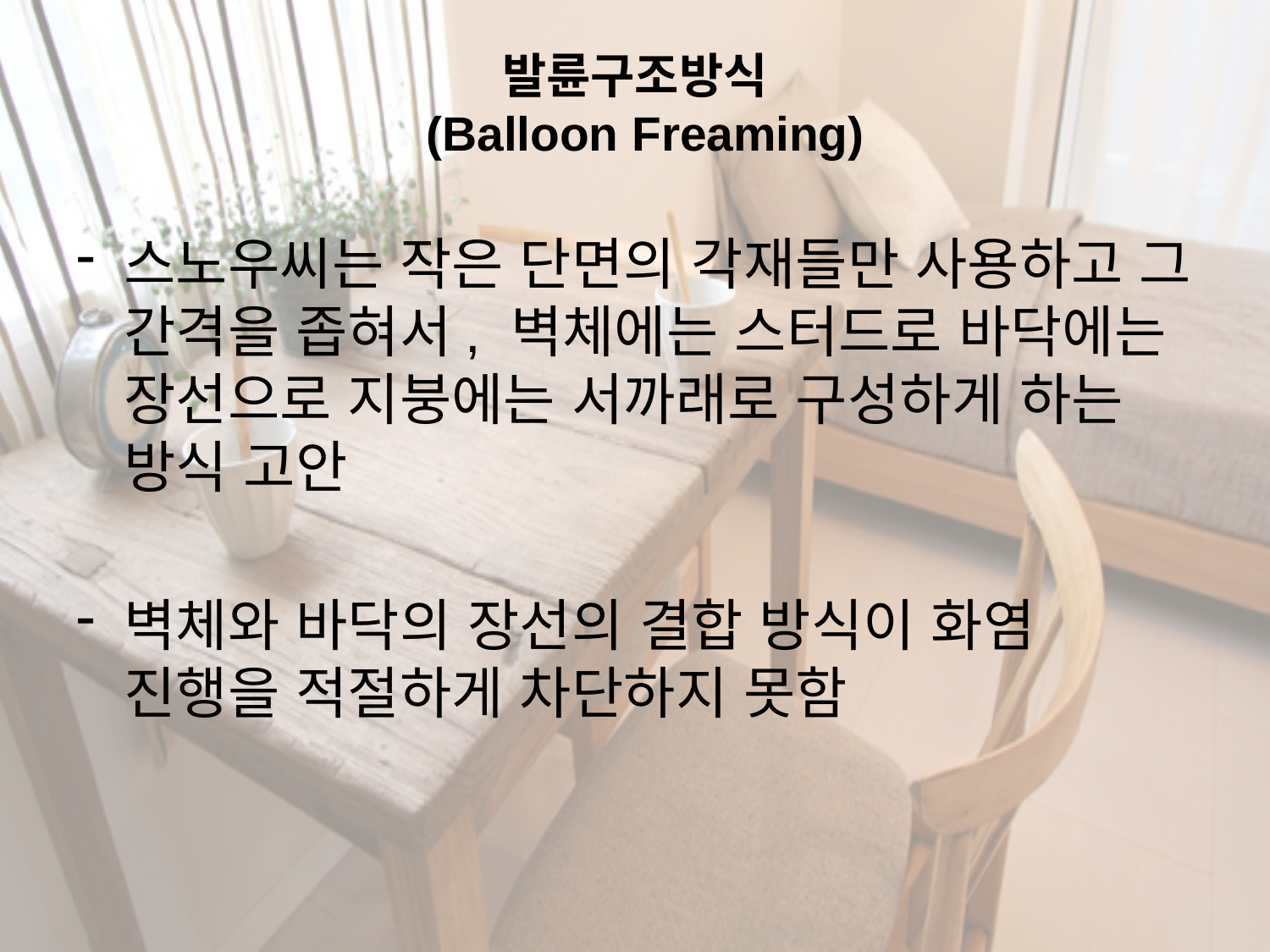

# 발륜구조방식 (Balloon Freaming)
스노우씨는 작은 단면의 각재들만 사용하고 그 간격을 좁혀서, 벽체에는 스터드로 바닥에는 장선으로 지붕에는 서까래로 구성하게 하는 방식 고안

벽체와 바닥의 장선의 결합 방식이 화염 진행을 적절하게 차단하지 못함